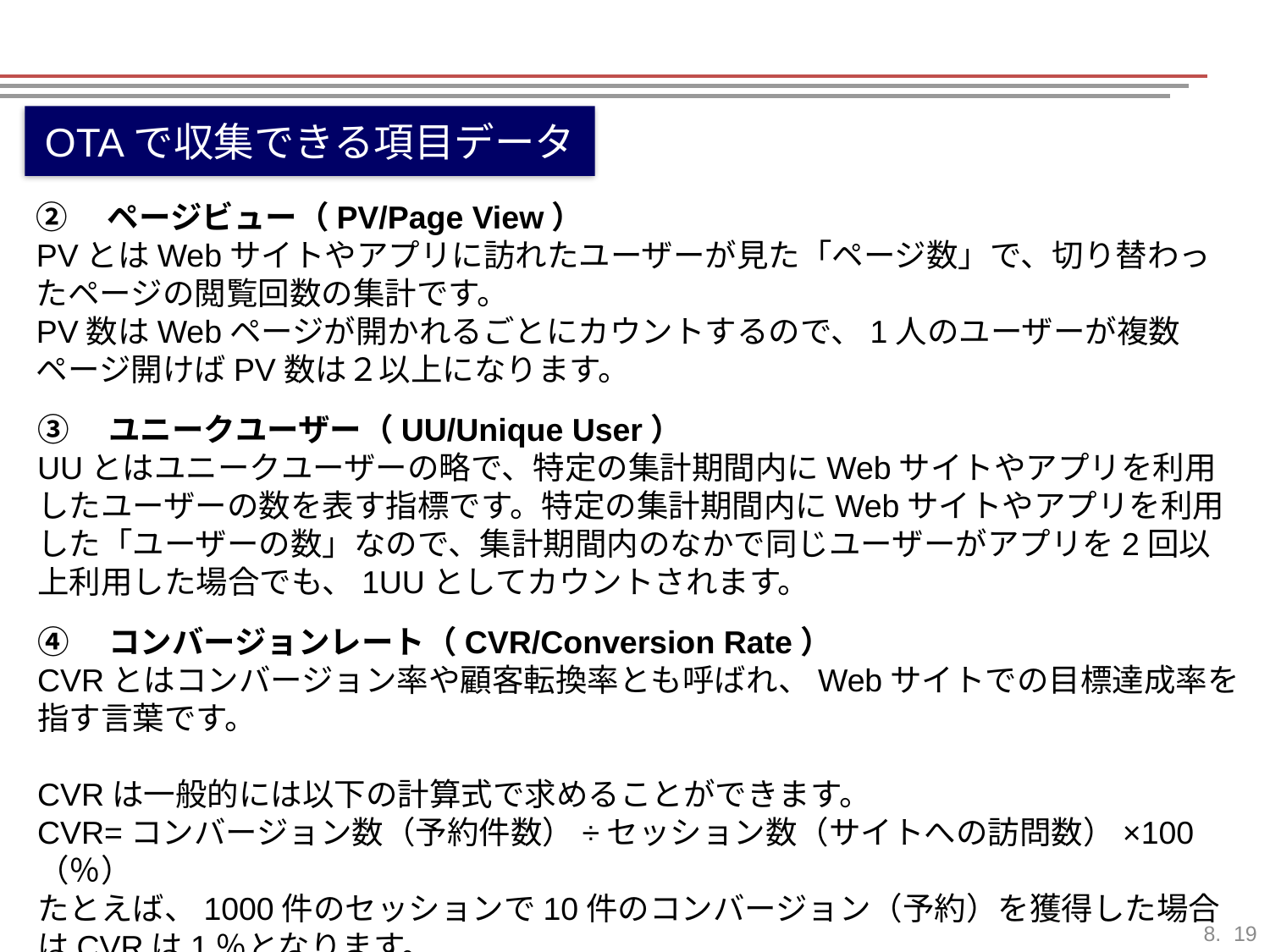

OTAで収集できる項目データ
②　ページビュー（PV/Page View）
PVとはWebサイトやアプリに訪れたユーザーが見た「ページ数」で、切り替わったページの閲覧回数の集計です。
PV数はWebページが開かれるごとにカウントするので、1人のユーザーが複数ページ開けばPV数は２以上になります。
③　ユニークユーザー（UU/Unique User）
UUとはユニークユーザーの略で、特定の集計期間内にWebサイトやアプリを利用したユーザーの数を表す指標です。特定の集計期間内にWebサイトやアプリを利用した「ユーザーの数」なので、集計期間内のなかで同じユーザーがアプリを2回以上利用した場合でも、1UUとしてカウントされます。
④　コンバージョンレート（CVR/Conversion Rate）
CVRとはコンバージョン率や顧客転換率とも呼ばれ、Webサイトでの目標達成率を指す言葉です。

CVRは一般的には以下の計算式で求めることができます。
CVR=コンバージョン数（予約件数）÷セッション数（サイトへの訪問数）×100（％）
たとえば、1000件のセッションで10件のコンバージョン（予約）を獲得した場合はCVRは1％となります。
19